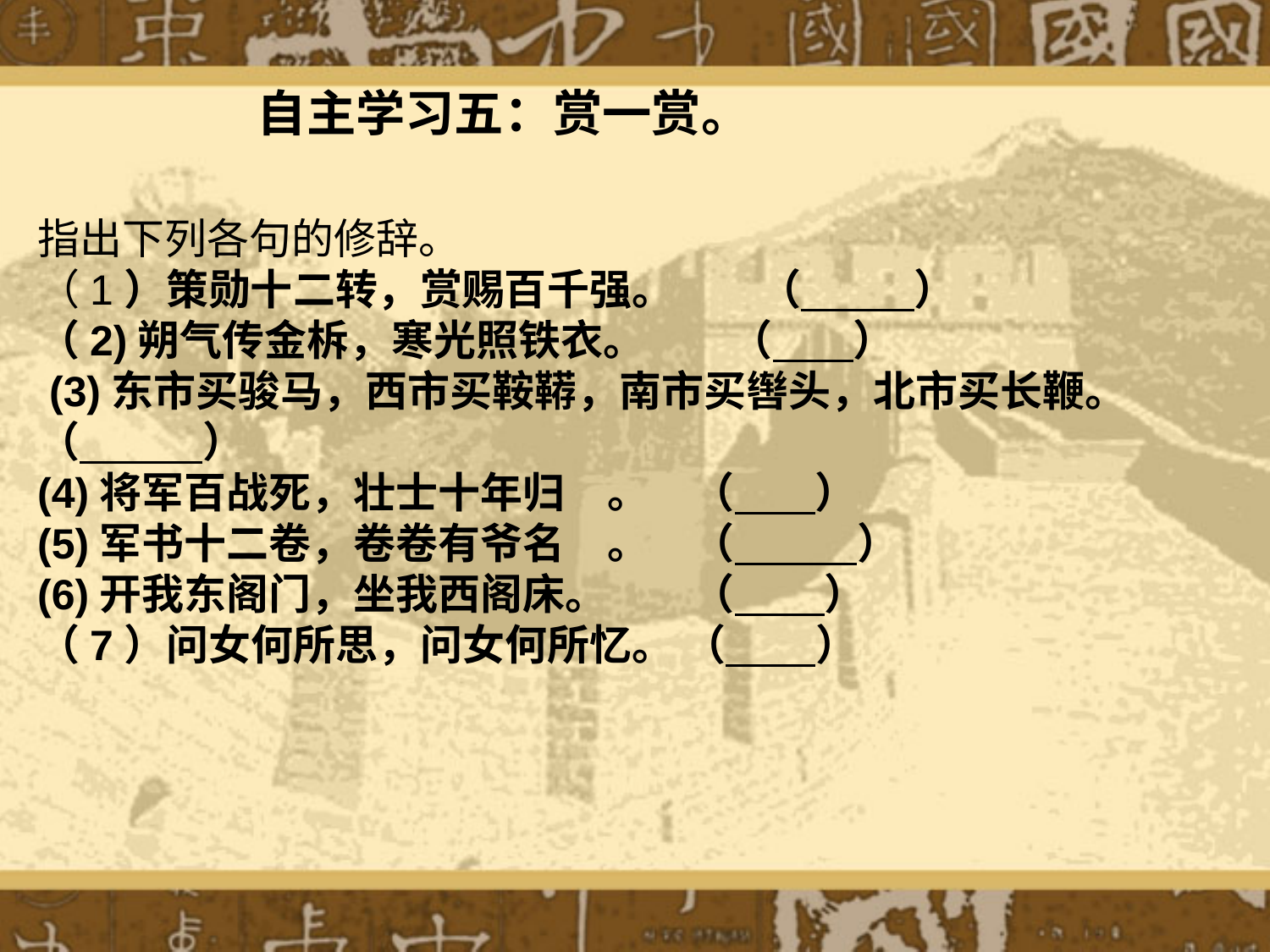

自主学习五：赏一赏。
指出下列各句的修辞。
（1）策勋十二转，赏赐百千强。　　（　   　）
（2)朔气传金柝，寒光照铁衣。　　（　    ）
 (3)东市买骏马，西市买鞍鞯，南市买辔头，北市买长鞭。　　（　    　）
(4)将军百战死，壮士十年归　。　（    　）
(5)军书十二卷，卷卷有爷名　。　（　    　）
(6)开我东阁门，坐我西阁床。　　（  　   ）
（7）问女何所思，问女何所忆。 （  　   ）